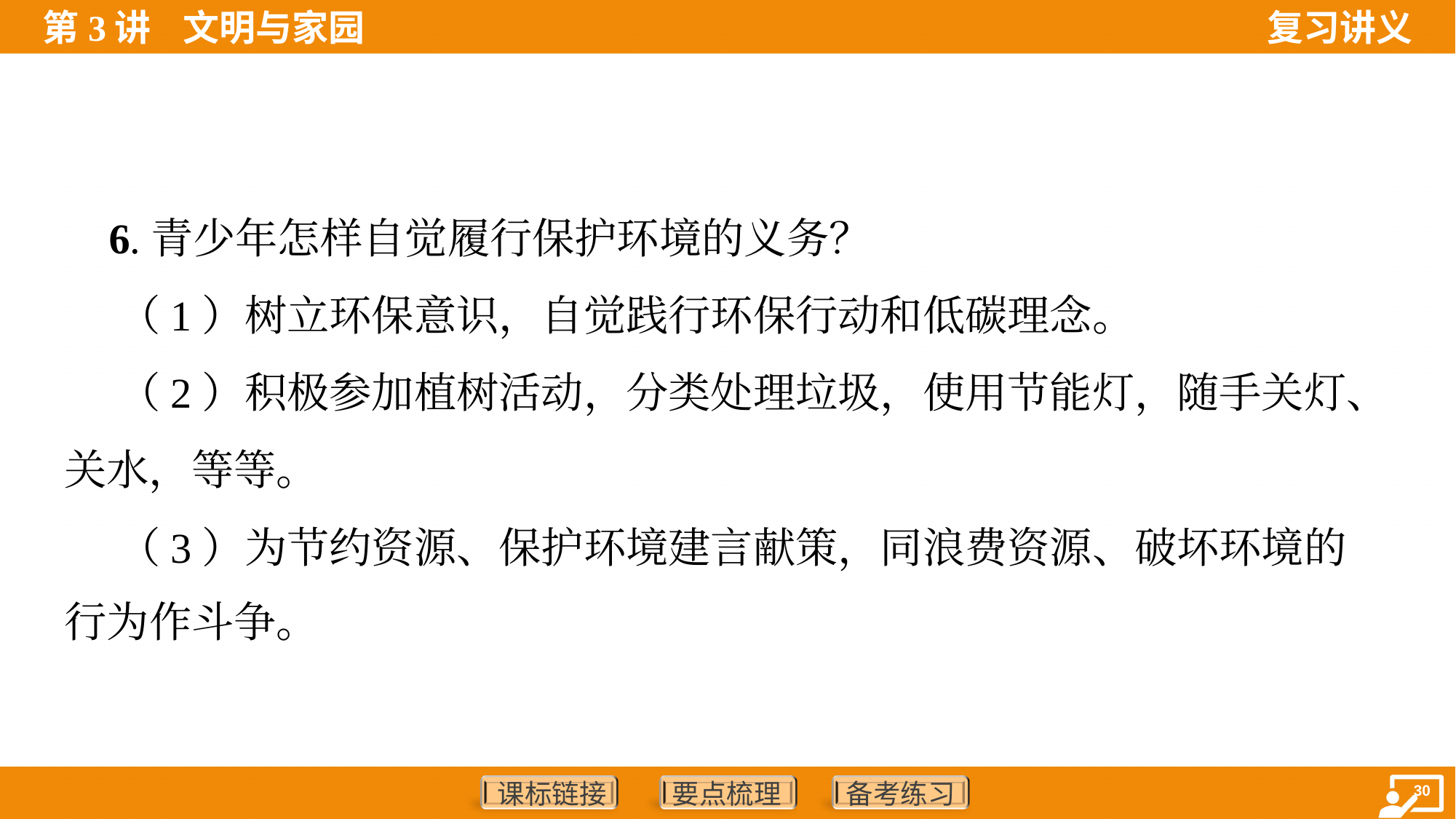

6.青少年怎样自觉履行保护环境的义务？
    （1）树立环保意识，自觉践行环保行动和低碳理念。
    （2）积极参加植树活动，分类处理垃圾，使用节能灯，随手关灯、
关水，等等。
    （3）为节约资源、保护环境建言献策，同浪费资源、破坏环境的
行为作斗争。